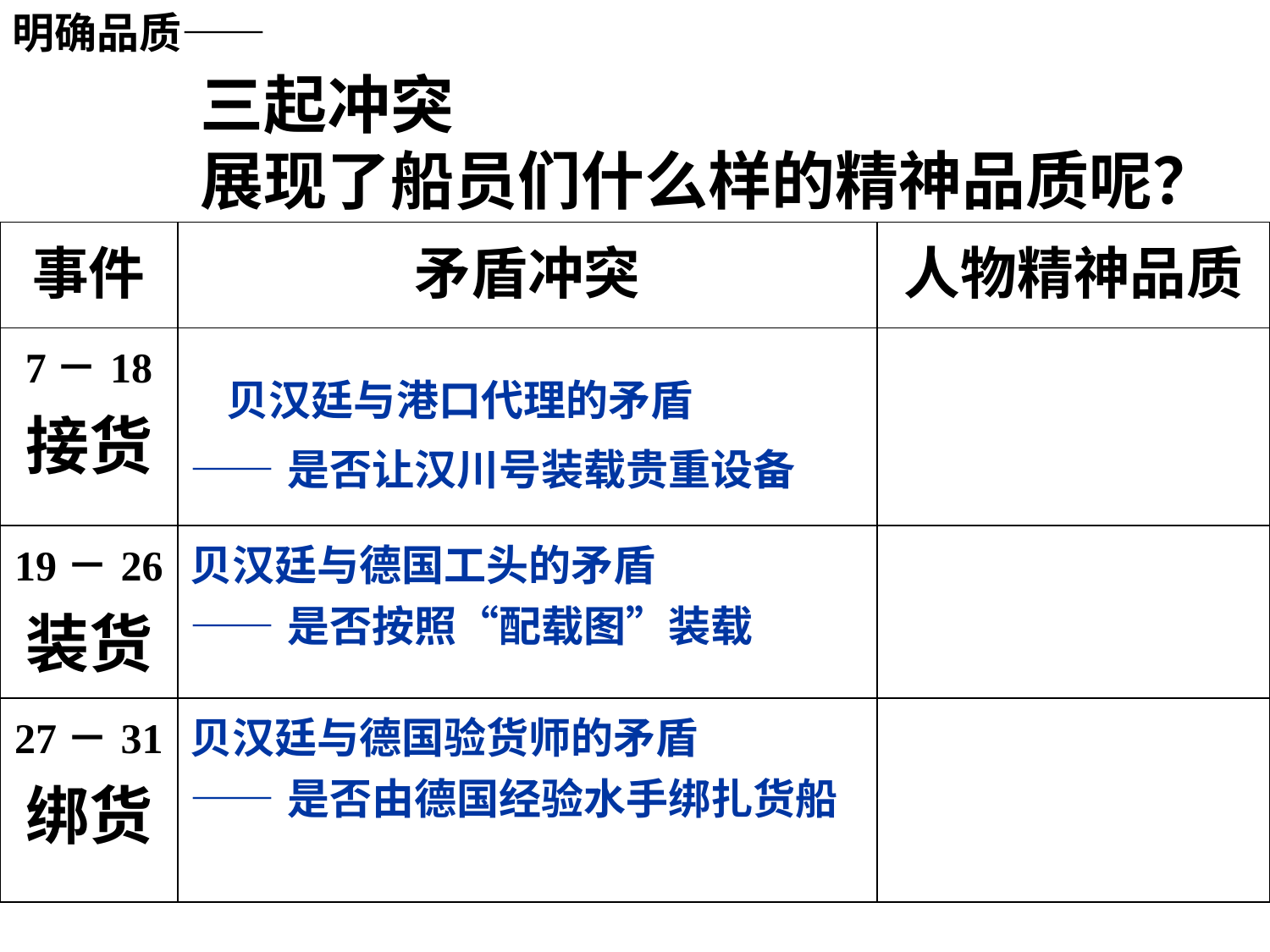

明确品质——
            三起冲突
            展现了船员们什么样的精神品质呢？

| 事件 | 矛盾冲突 | 人物精神品质 |
| --- | --- | --- |
| 7－18 接货 | 贝汉廷与港口代理的矛盾 ——是否让汉川号装载贵重设备 |  |
| 19－26 装货 | 贝汉廷与德国工头的矛盾 ——是否按照“配载图”装载 |  |
| 27－31 绑货 | 贝汉廷与德国验货师的矛盾 ——是否由德国经验水手绑扎货船 |  |